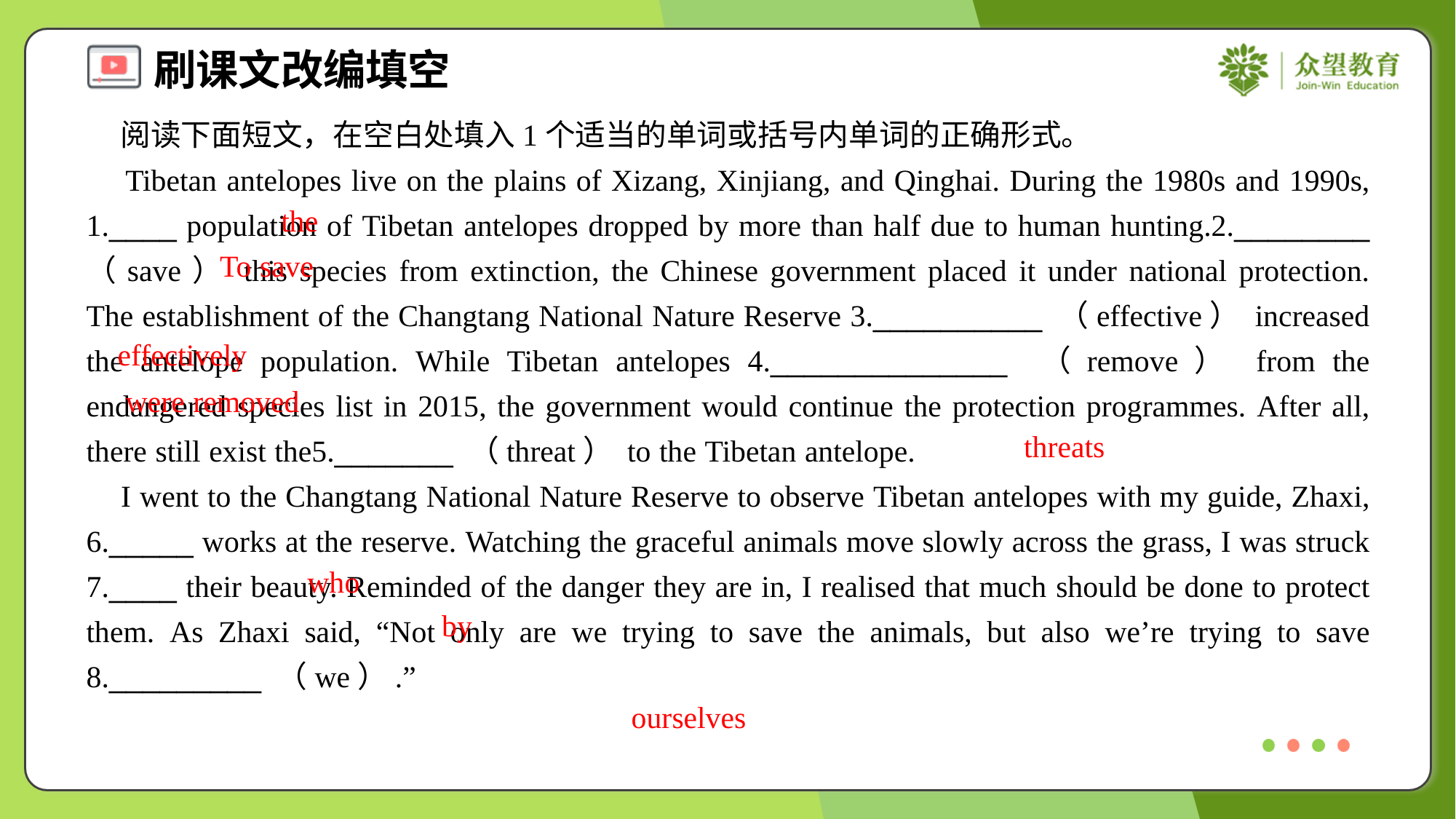

阅读下面短文，在空白处填入1个适当的单词或括号内单词的正确形式。
    Tibetan antelopes live on the plains of Xizang, Xinjiang, and Qinghai. During the 1980s and 1990s, 1.____ population of Tibetan antelopes dropped by more than half due to human hunting.2.________ （save） this species from extinction, the Chinese government placed it under national protection. The establishment of the Changtang National Nature Reserve 3.__________ （effective） increased the antelope population. While Tibetan antelopes 4.______________ （remove） from the endangered species list in 2015, the government would continue the protection programmes. After all, there still exist the5._______ （threat） to the Tibetan antelope.
    I went to the Changtang National Nature Reserve to observe Tibetan antelopes with my guide, Zhaxi, 6._____ works at the reserve. Watching the graceful animals move slowly across the grass, I was struck 7.____ their beauty. Reminded of the danger they are in, I realised that much should be done to protect them. As Zhaxi said, “Not only are we trying to save the animals, but also we’re trying to save 8._________ （we）.”

the
To save
effectively
were removed
threats
who
by
ourselves